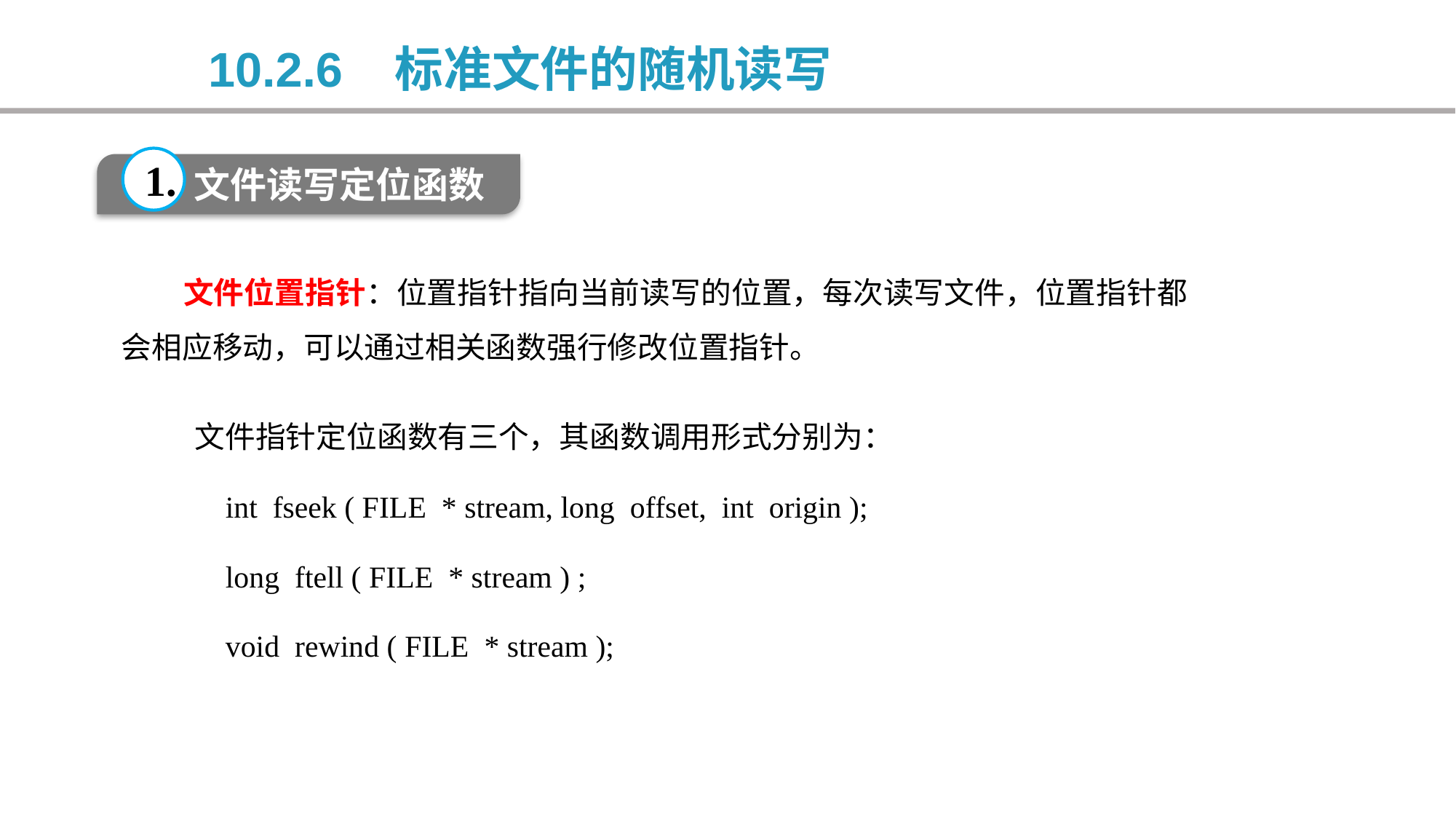

10.2.6   标准文件的随机读写

1.

文件读写定位函数
        文件位置指针：位置指针指向当前读写的位置，每次读写文件，位置指针都会相应移动，可以通过相关函数强行修改位置指针。
        文件指针定位函数有三个，其函数调用形式分别为：
            int  fseek ( FILE  * stream, long  offset,  int  origin );
            long  ftell ( FILE  * stream ) ;
            void  rewind ( FILE  * stream );